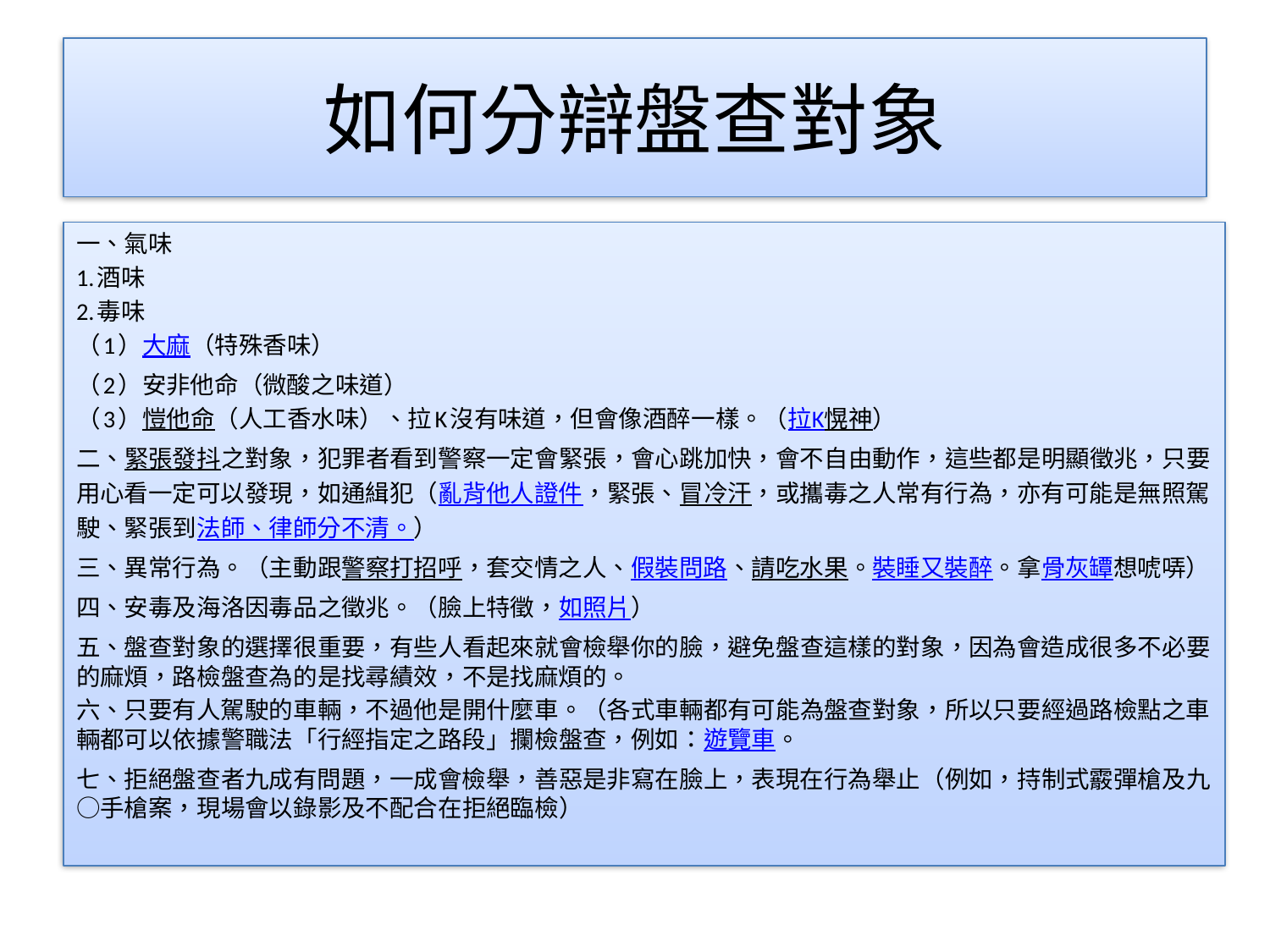

# 如何分辯盤查對象
一、氣味
1.酒味
2.毒味
（1）大麻（特殊香味）
（2）安非他命（微酸之味道）
（3）愷他命（人工香水味）、拉K沒有味道，但會像酒醉一樣。（拉K愰神）
二、緊張發抖之對象，犯罪者看到警察一定會緊張，會心跳加快，會不自由動作，這些都是明顯徵兆，只要用心看一定可以發現，如通緝犯（亂背他人證件，緊張、冒冷汗，或攜毒之人常有行為，亦有可能是無照駕駛、緊張到法師、律師分不清。）
三、異常行為。（主動跟警察打招呼，套交情之人、假裝問路、請吃水果。裝睡又裝醉。拿骨灰罈想唬哢）
四、安毒及海洛因毒品之徵兆。（臉上特徵，如照片）
五、盤查對象的選擇很重要，有些人看起來就會檢舉你的臉，避免盤查這樣的對象，因為會造成很多不必要的麻煩，路檢盤查為的是找尋績效，不是找麻煩的。
六、只要有人駕駛的車輛，不過他是開什麼車。（各式車輛都有可能為盤查對象，所以只要經過路檢點之車輛都可以依據警職法「行經指定之路段」攔檢盤查，例如：遊覽車。
七、拒絕盤查者九成有問題，一成會檢舉，善惡是非寫在臉上，表現在行為舉止（例如，持制式霰彈槍及九○手槍案，現場會以錄影及不配合在拒絕臨檢）